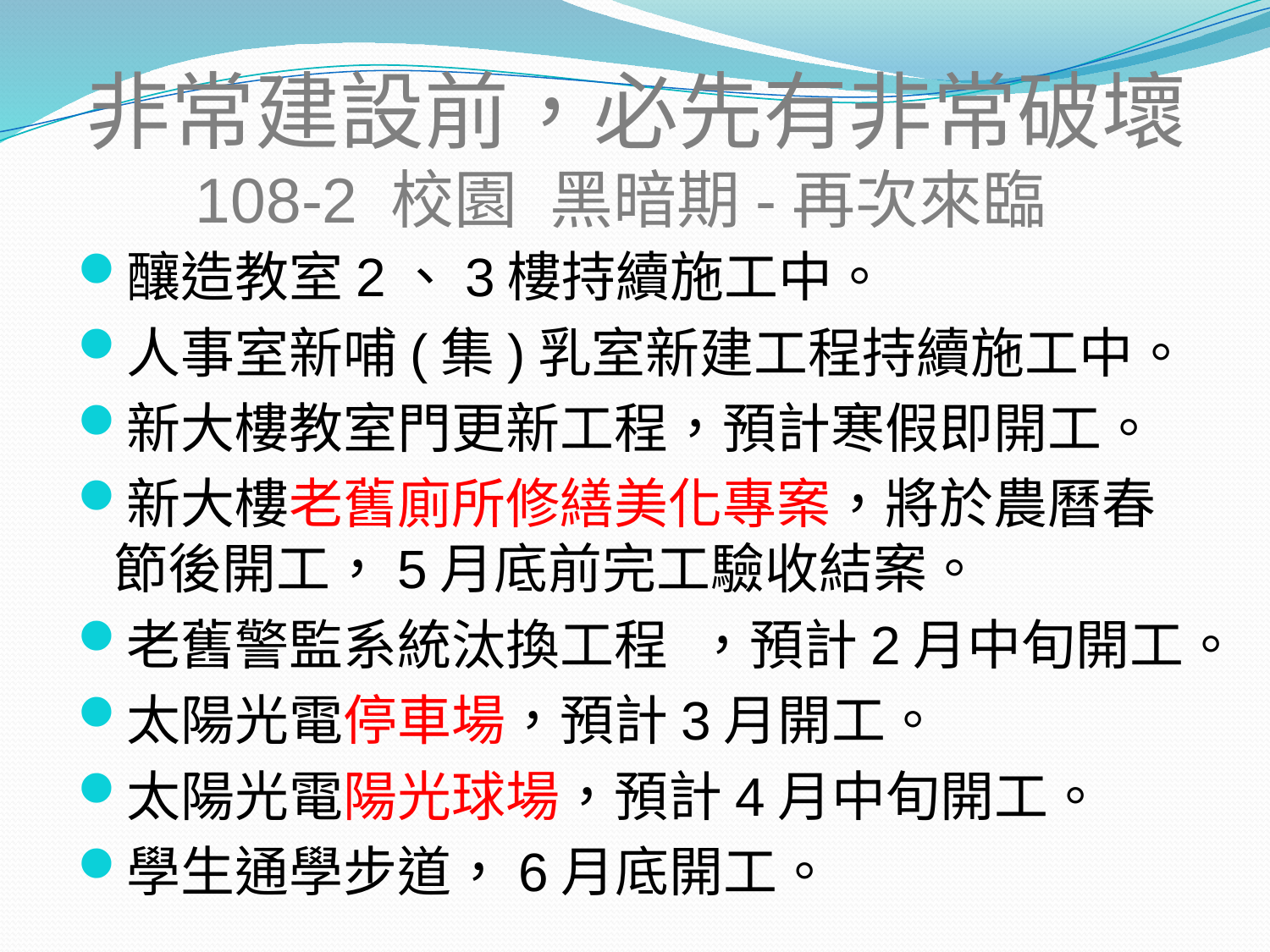

# 非常建設前，必先有非常破壞 108-2 校園 黑暗期-再次來臨
釀造教室2、3樓持續施工中。
人事室新哺(集)乳室新建工程持續施工中。
新大樓教室門更新工程，預計寒假即開工。
新大樓老舊廁所修繕美化專案，將於農曆春節後開工，5月底前完工驗收結案。
老舊警監系統汰換工程 ，預計2月中旬開工。
太陽光電停車場，預計3月開工。
太陽光電陽光球場，預計4月中旬開工。
學生通學步道，6月底開工。